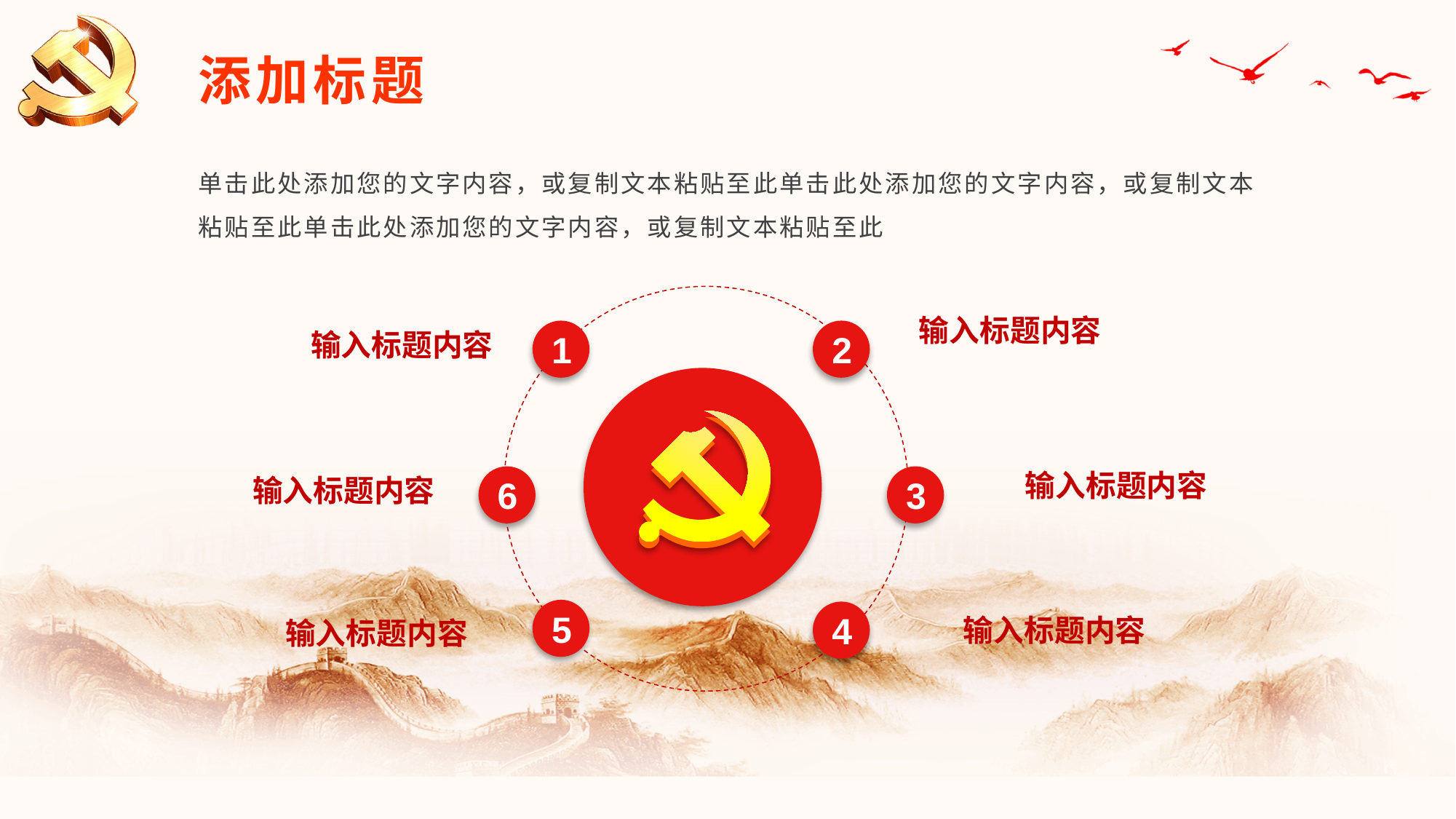

添加标题
单击此处添加您的文字内容，或复制文本粘贴至此单击此处添加您的文字内容，或复制文本粘贴至此单击此处添加您的文字内容，或复制文本粘贴至此

输入标题内容
输入标题内容
1
2

输入标题内容
输入标题内容
6
3
5
4
输入标题内容
输入标题内容